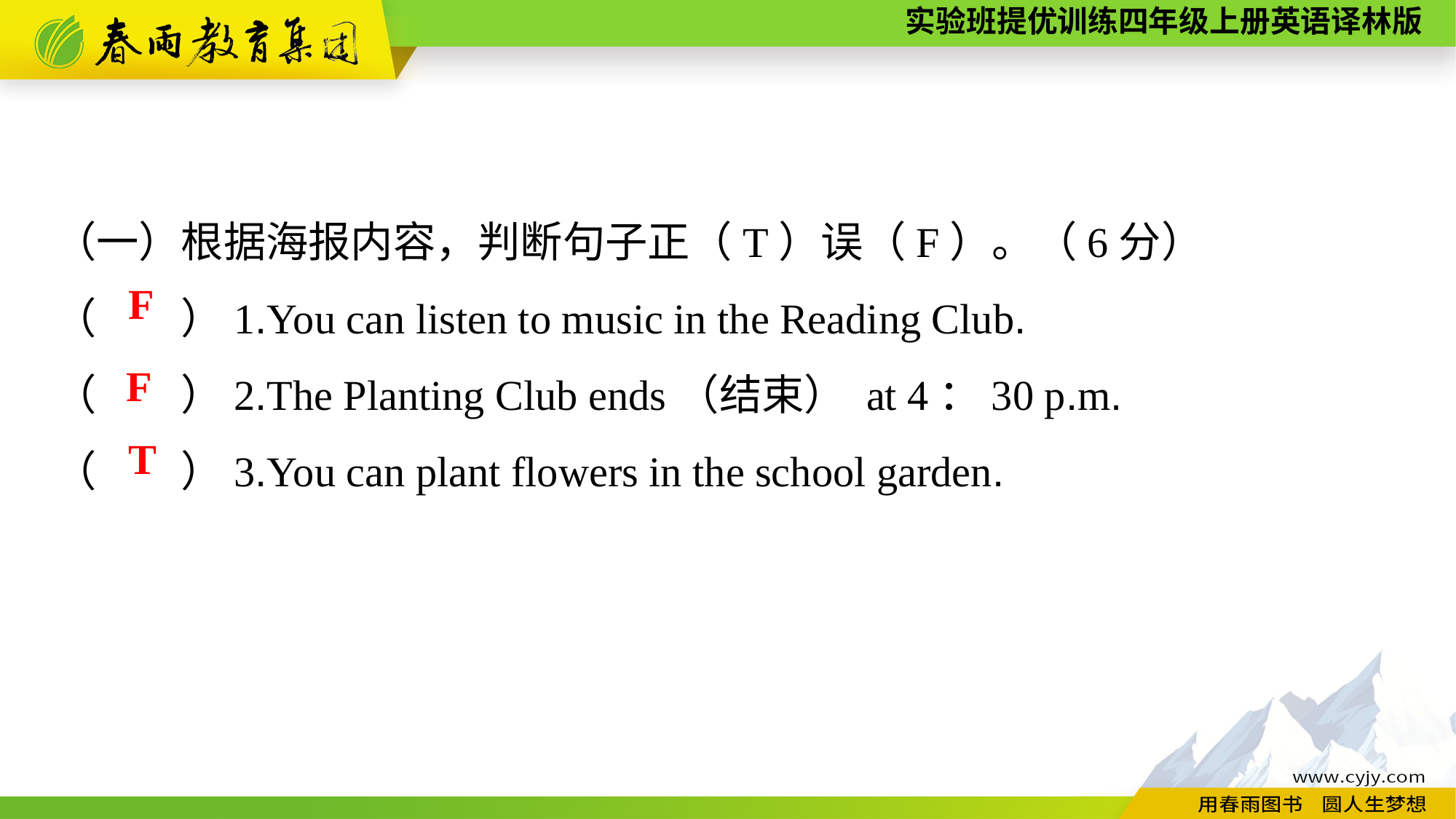

（一）根据海报内容，判断句子正（T）误（F）。（6分）
（　　）1.You can listen to music in the Reading Club.
（　　）2.The Planting Club ends（结束） at 4：30 p.m.
（　　）3.You can plant flowers in the school garden.
F
F
T